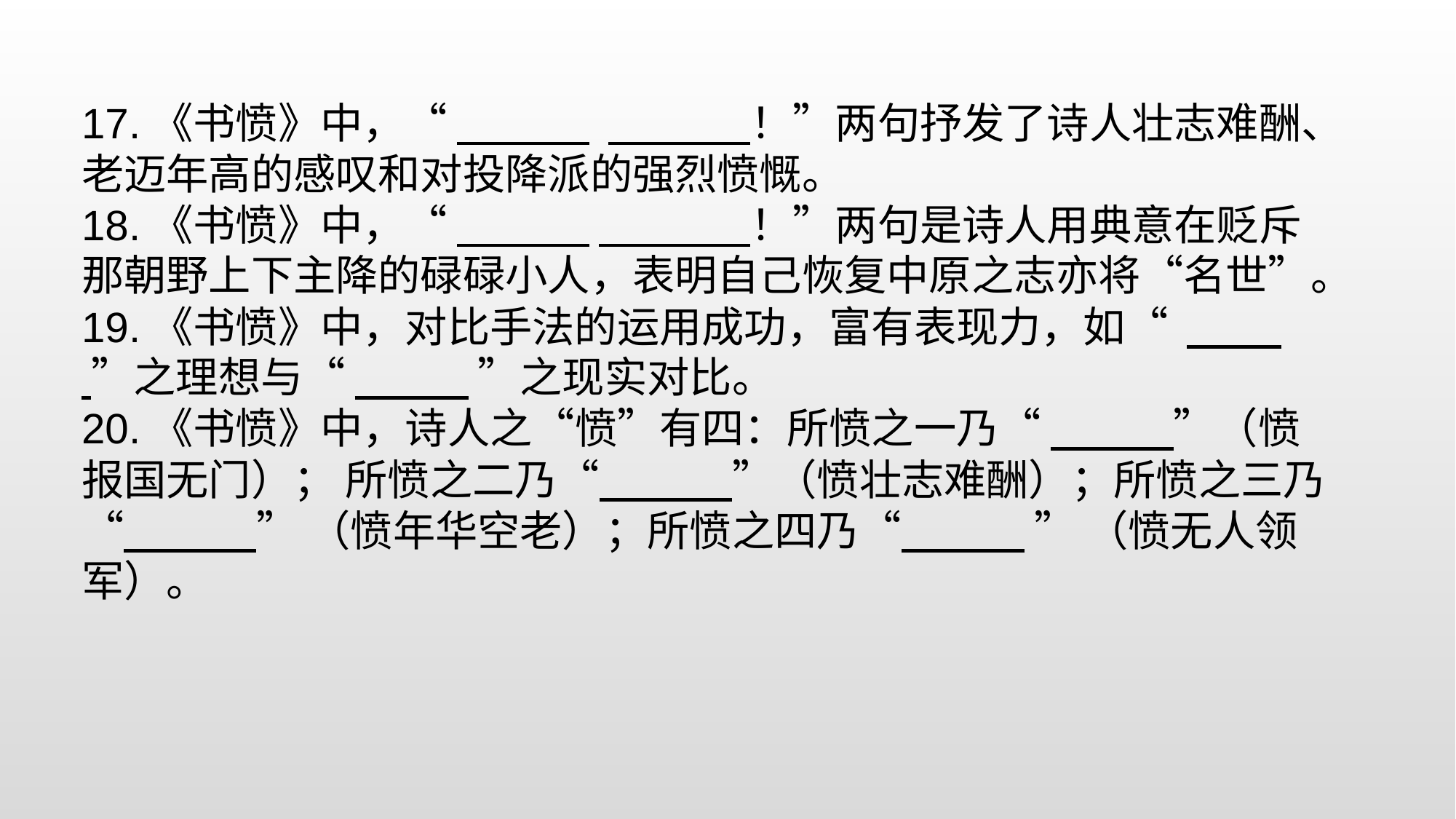

17.《书愤》中，“                                ！”两句抒发了诗人壮志难酬、老迈年高的感叹和对投降派的强烈愤慨。
18.《书愤》中，“                                ！”两句是诗人用典意在贬斥那朝野上下主降的碌碌小人，表明自己恢复中原之志亦将“名世”。
19.《书愤》中，对比手法的运用成功，富有表现力，如“              ”之理想与“              ”之现实对比。
20.《书愤》中，诗人之“愤”有四：所愤之一乃“              ”（愤报国无门）； 所愤之二乃“              ”（愤壮志难酬）；所愤之三乃“              ” （愤年华空老）；所愤之四乃“              ” （愤无人领军）。